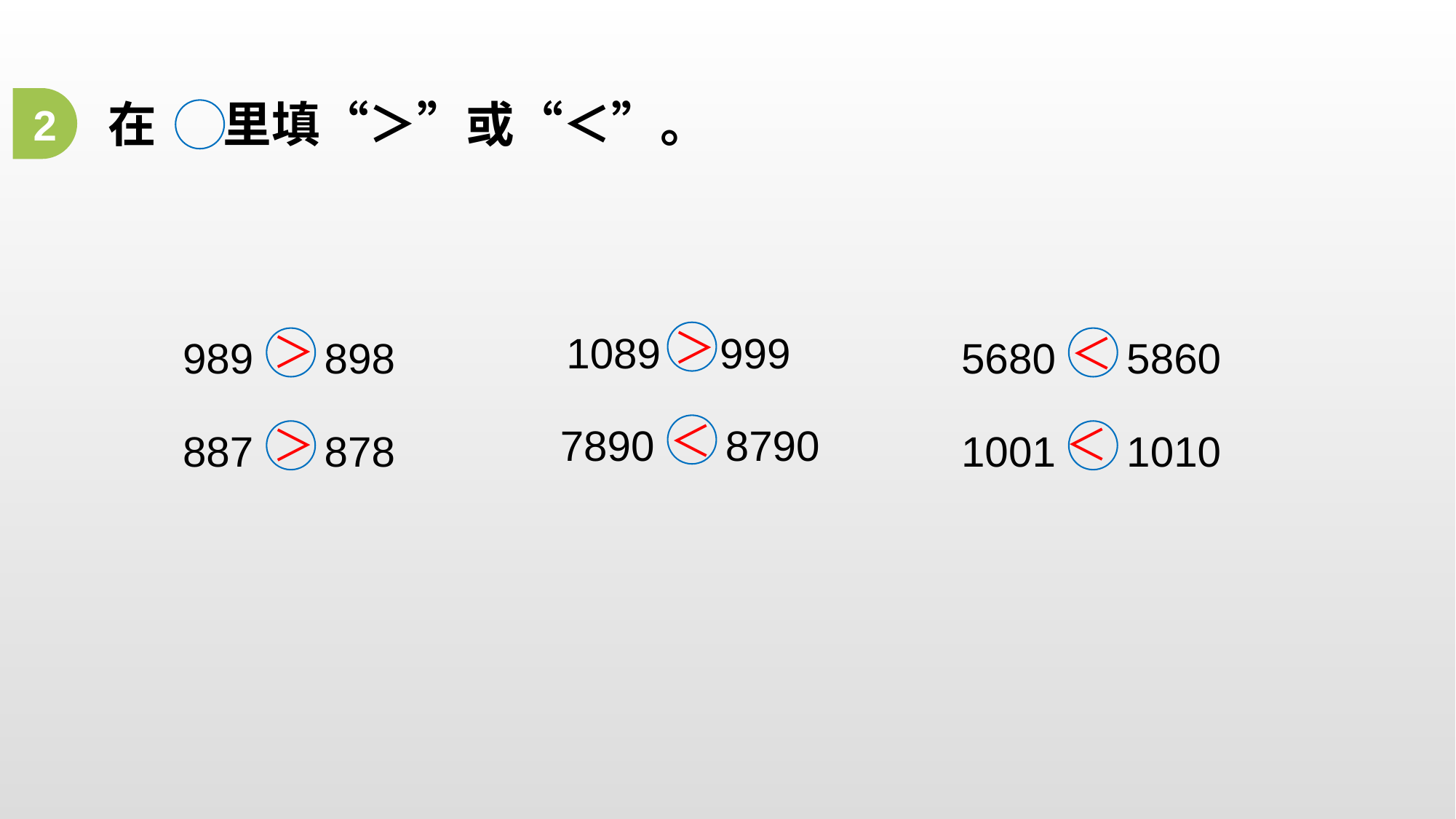

在      里填“＞”或“＜”。
2

＞
＞
1089     999

＜
5680      5860

989      898

＜
＜
＞
7890      8790

1001      1010

887      878